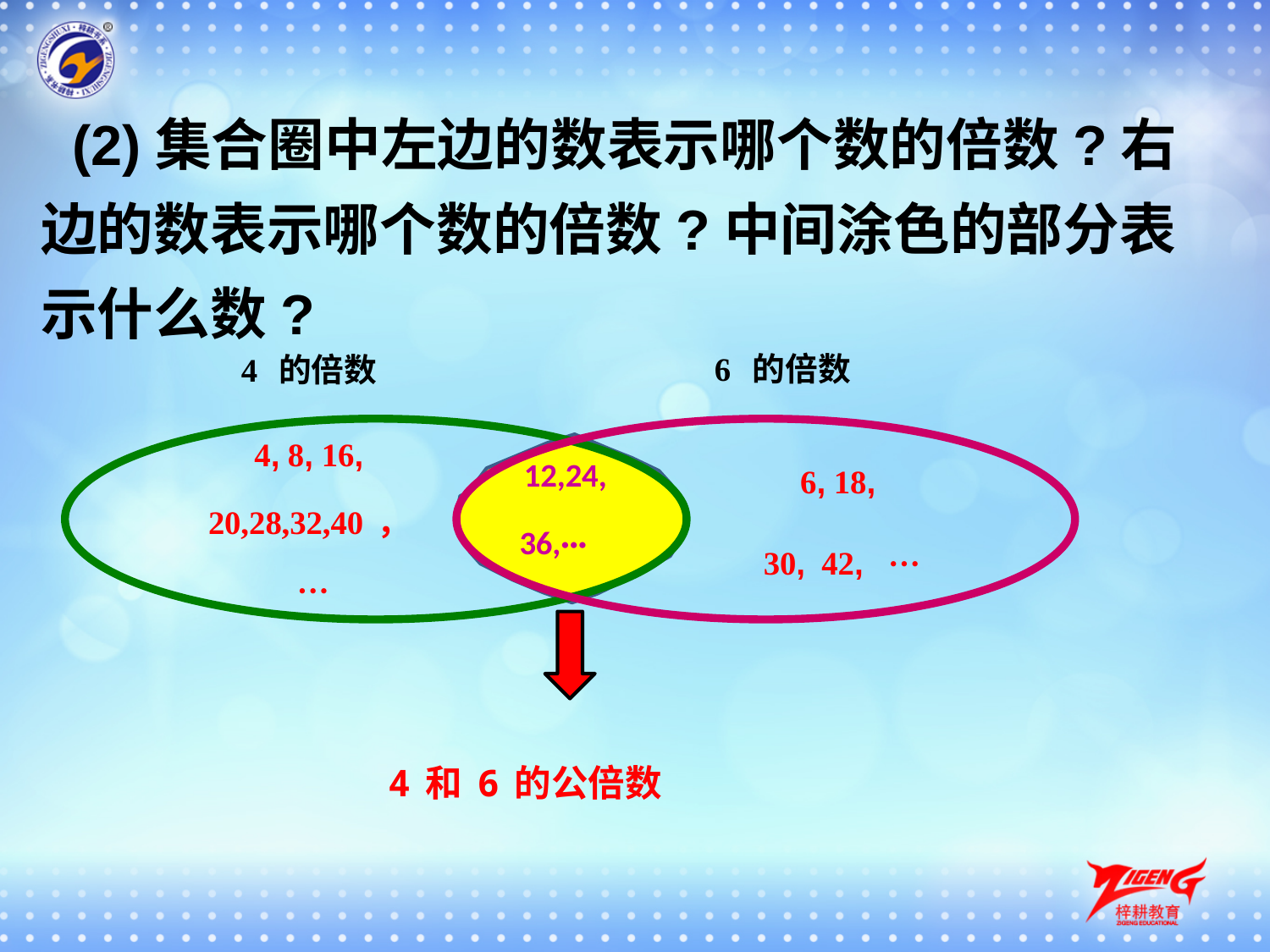

(2)集合圈中左边的数表示哪个数的倍数?右边的数表示哪个数的倍数?中间涂色的部分表示什么数?
6 的倍数
4 的倍数

4, 8, 16,
20,28,32,40，
 ···

6, 18,
30,  42,   ···
   12,24,
36,···

4和6的公倍数